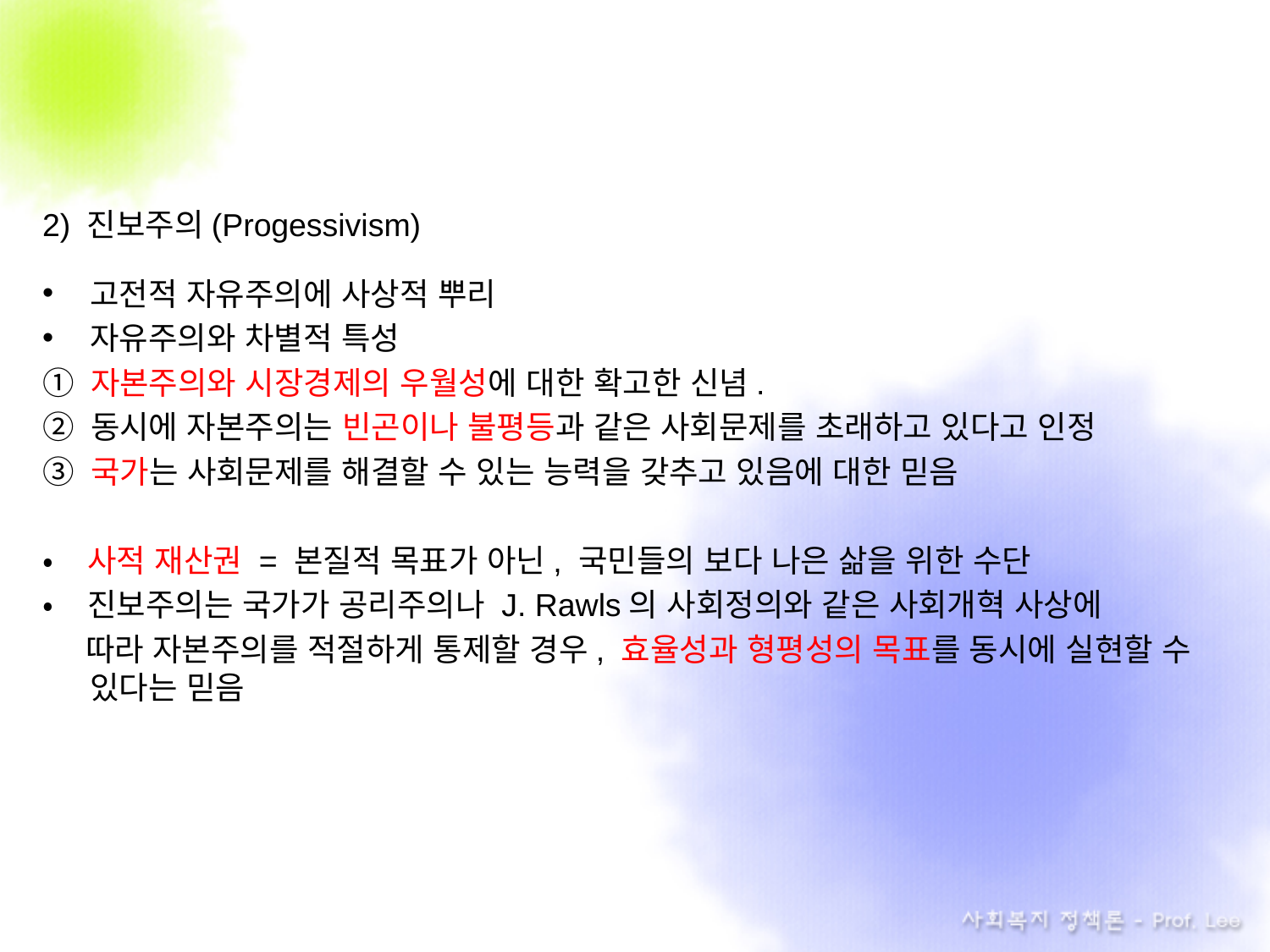

2) 진보주의(Progessivism)

고전적 자유주의에 사상적 뿌리
자유주의와 차별적 특성
① 자본주의와 시장경제의 우월성에 대한 확고한 신념.
② 동시에 자본주의는 빈곤이나 불평등과 같은 사회문제를 초래하고 있다고 인정
③ 국가는 사회문제를 해결할 수 있는 능력을 갖추고 있음에 대한 믿음

•   사적 재산권 = 본질적 목표가 아닌, 국민들의 보다 나은 삶을 위한 수단
•   진보주의는 국가가 공리주의나 J. Rawls의 사회정의와 같은 사회개혁 사상에
    따라 자본주의를 적절하게 통제할 경우, 효율성과 형평성의 목표를 동시에 실현할 수 있다는 믿음